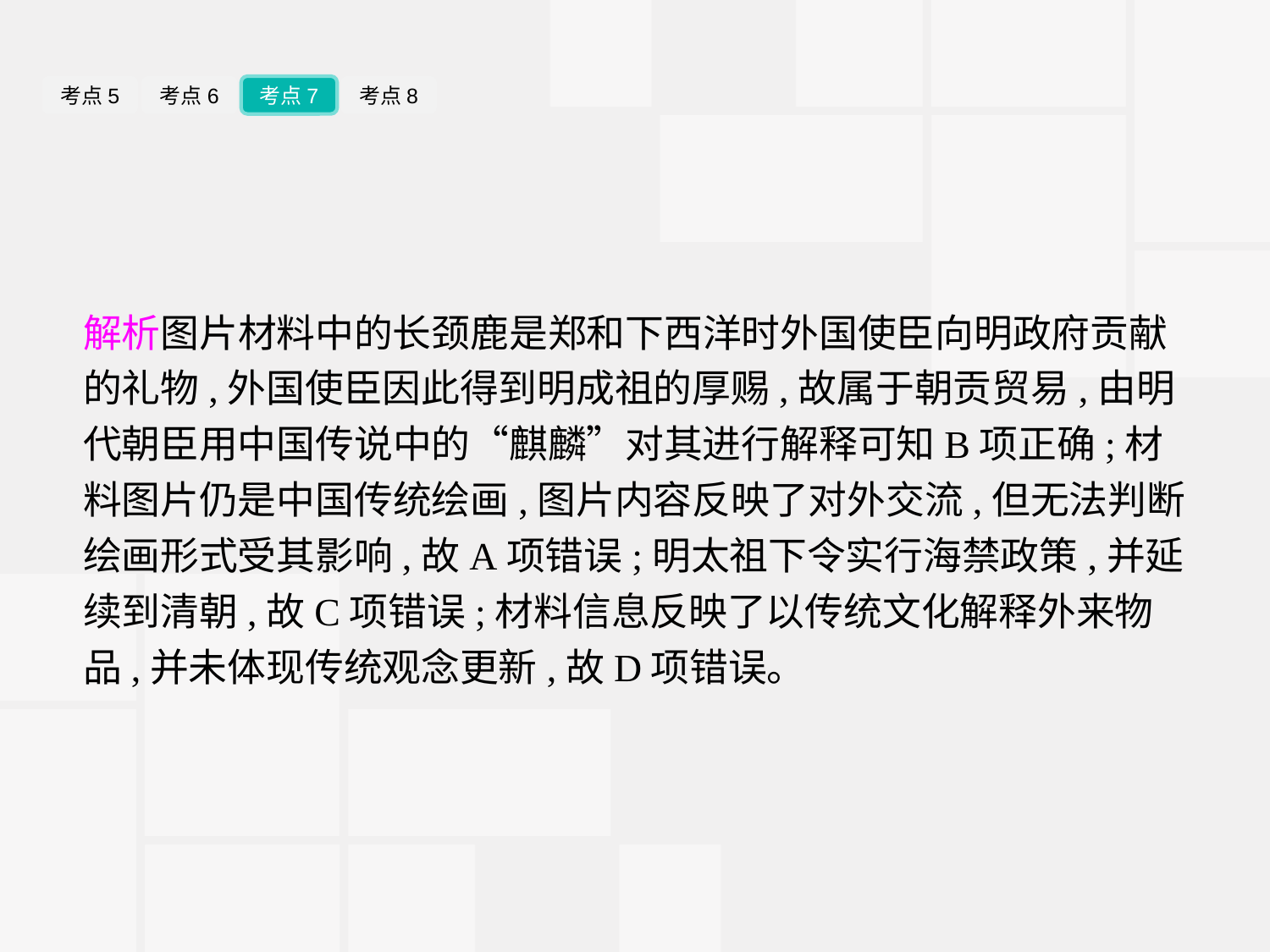

考点5
考点6
考点7
考点8
解析图片材料中的长颈鹿是郑和下西洋时外国使臣向明政府贡献的礼物,外国使臣因此得到明成祖的厚赐,故属于朝贡贸易,由明代朝臣用中国传说中的“麒麟”对其进行解释可知B项正确;材料图片仍是中国传统绘画,图片内容反映了对外交流,但无法判断绘画形式受其影响,故A项错误;明太祖下令实行海禁政策,并延续到清朝,故C项错误;材料信息反映了以传统文化解释外来物品,并未体现传统观念更新,故D项错误。